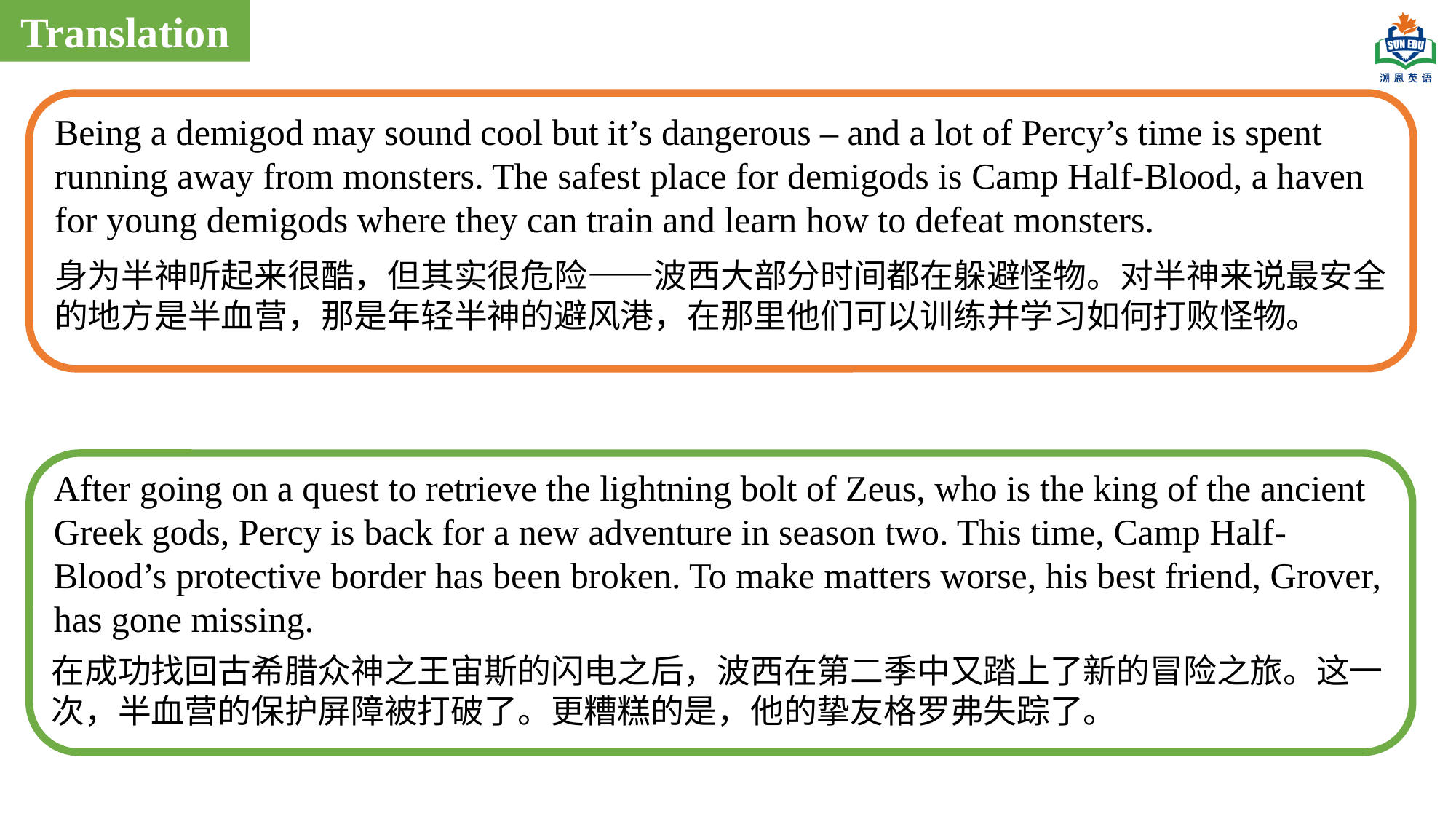

Translation

Being a demigod may sound cool but it’s dangerous – and a lot of Percy’s time is spent running away from monsters. The safest place for demigods is Camp Half-Blood, a haven for young demigods where they can train and learn how to defeat monsters.
身为半神听起来很酷，但其实很危险——波西大部分时间都在躲避怪物。对半神来说最安全的地方是半血营，那是年轻半神的避风港，在那里他们可以训练并学习如何打败怪物。

After going on a quest to retrieve the lightning bolt of Zeus, who is the king of the ancient Greek gods, Percy is back for a new adventure in season two. This time, Camp Half-Blood’s protective border has been broken. To make matters worse, his best friend, Grover, has gone missing.
在成功找回古希腊众神之王宙斯的闪电之后，波西在第二季中又踏上了新的冒险之旅。这一次，半血营的保护屏障被打破了。更糟糕的是，他的挚友格罗弗失踪了。